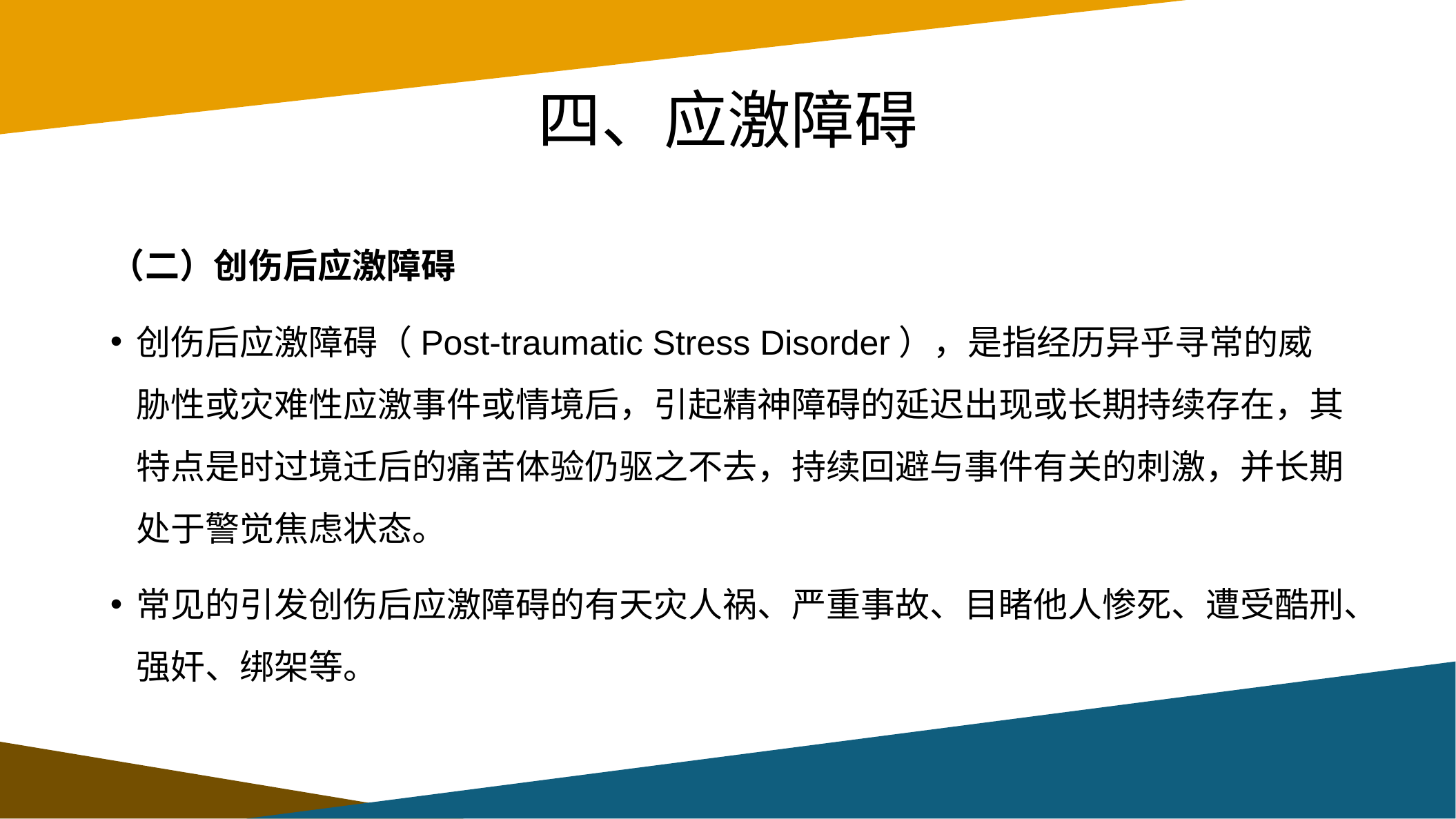

# 四、应激障碍
（二）创伤后应激障碍
创伤后应激障碍（Post-traumatic Stress Disorder），是指经历异乎寻常的威胁性或灾难性应激事件或情境后，引起精神障碍的延迟出现或长期持续存在，其特点是时过境迁后的痛苦体验仍驱之不去，持续回避与事件有关的刺激，并长期处于警觉焦虑状态。
常见的引发创伤后应激障碍的有天灾人祸、严重事故、目睹他人惨死、遭受酷刑、强奸、绑架等。